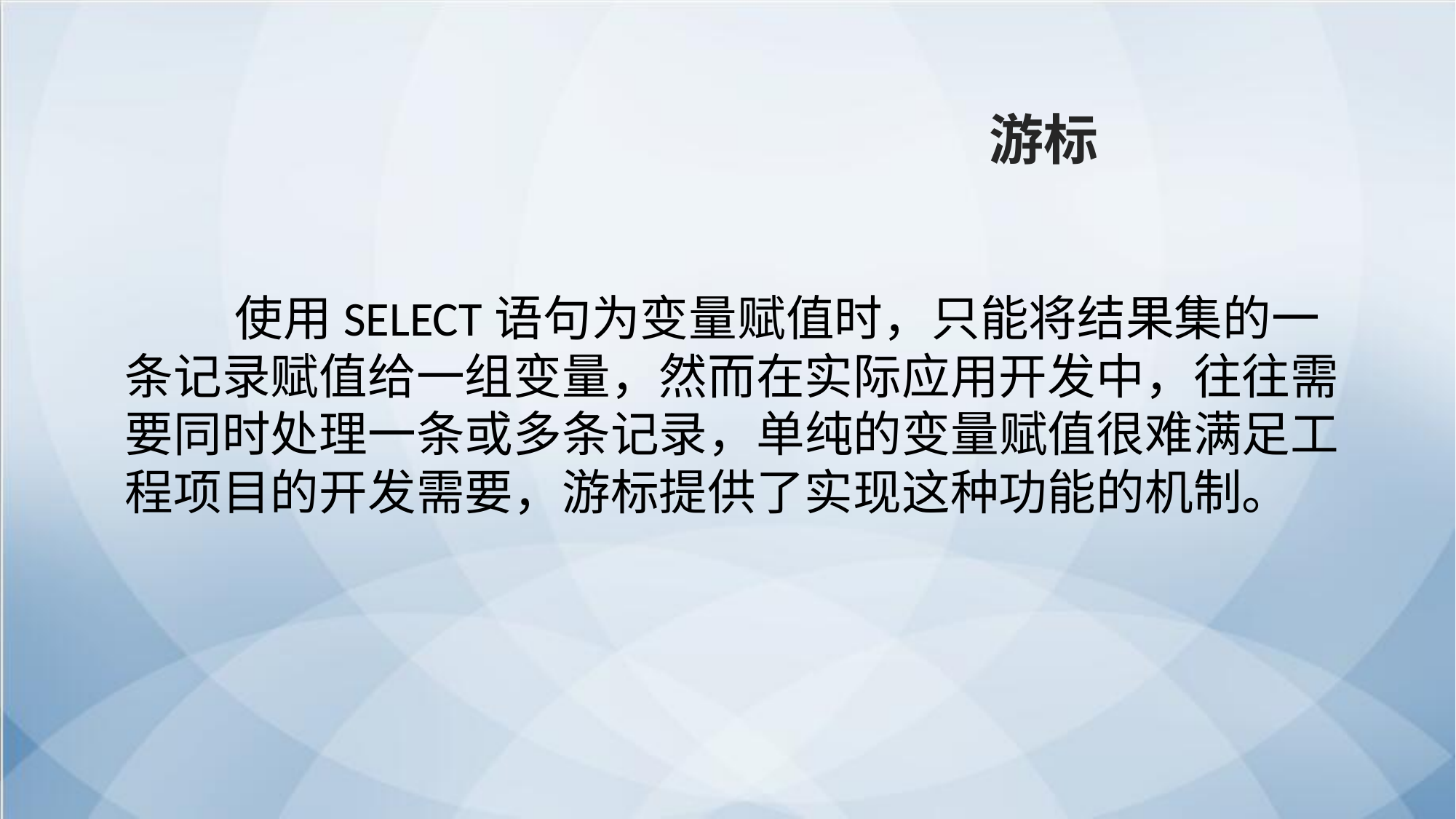

游标
    使用SELECT语句为变量赋值时，只能将结果集的一条记录赋值给一组变量，然而在实际应用开发中，往往需要同时处理一条或多条记录，单纯的变量赋值很难满足工程项目的开发需要，游标提供了实现这种功能的机制。